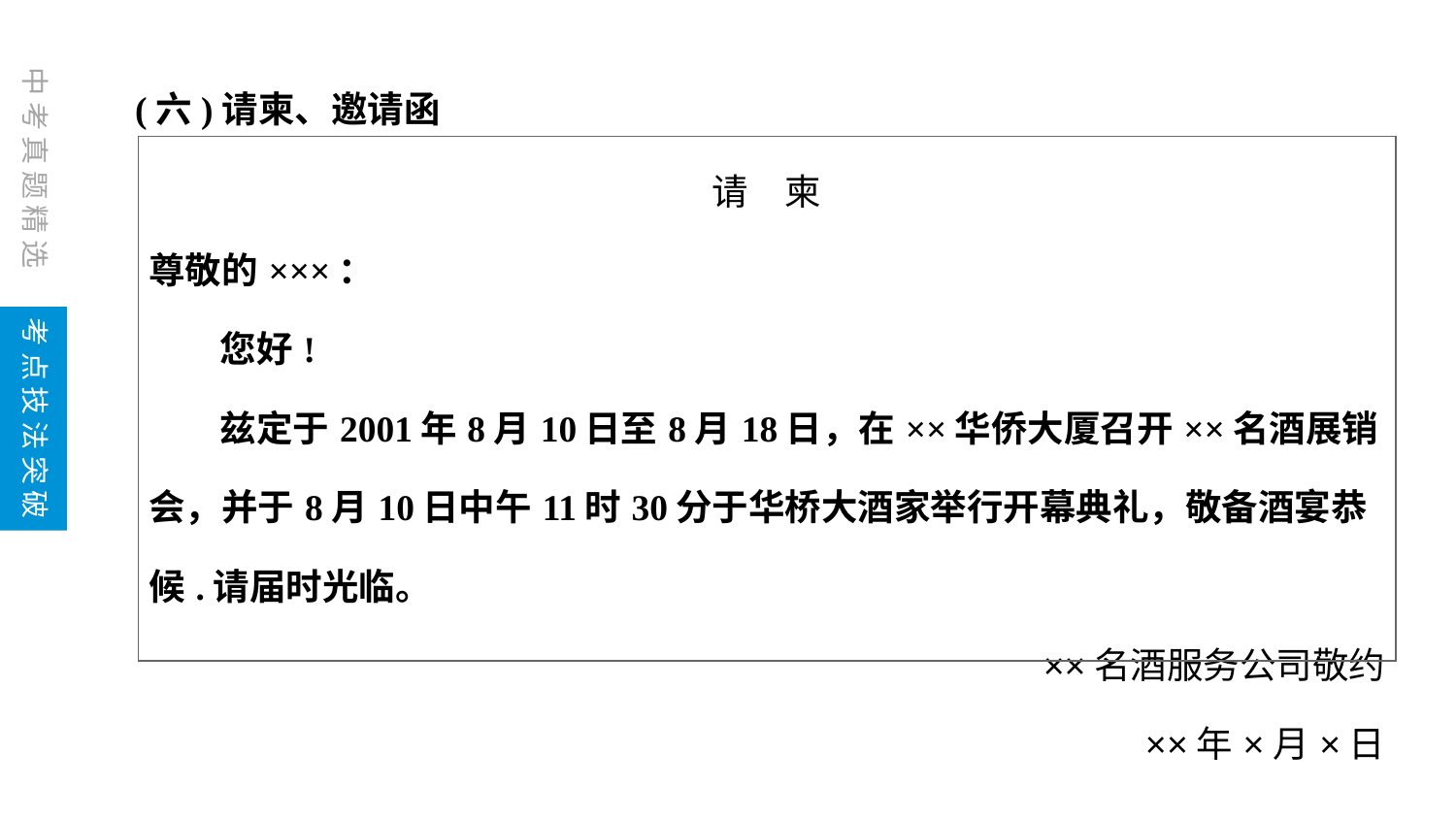

(六)请柬、邀请函
| 请　柬 尊敬的×××： 您好! 兹定于2001年8月10日至8月18日，在××华侨大厦召开××名酒展销会，并于8月10日中午11时30分于华桥大酒家举行开幕典礼，敬备酒宴恭候.请届时光临。 ××名酒服务公司敬约 ××年×月×日 |
| --- |